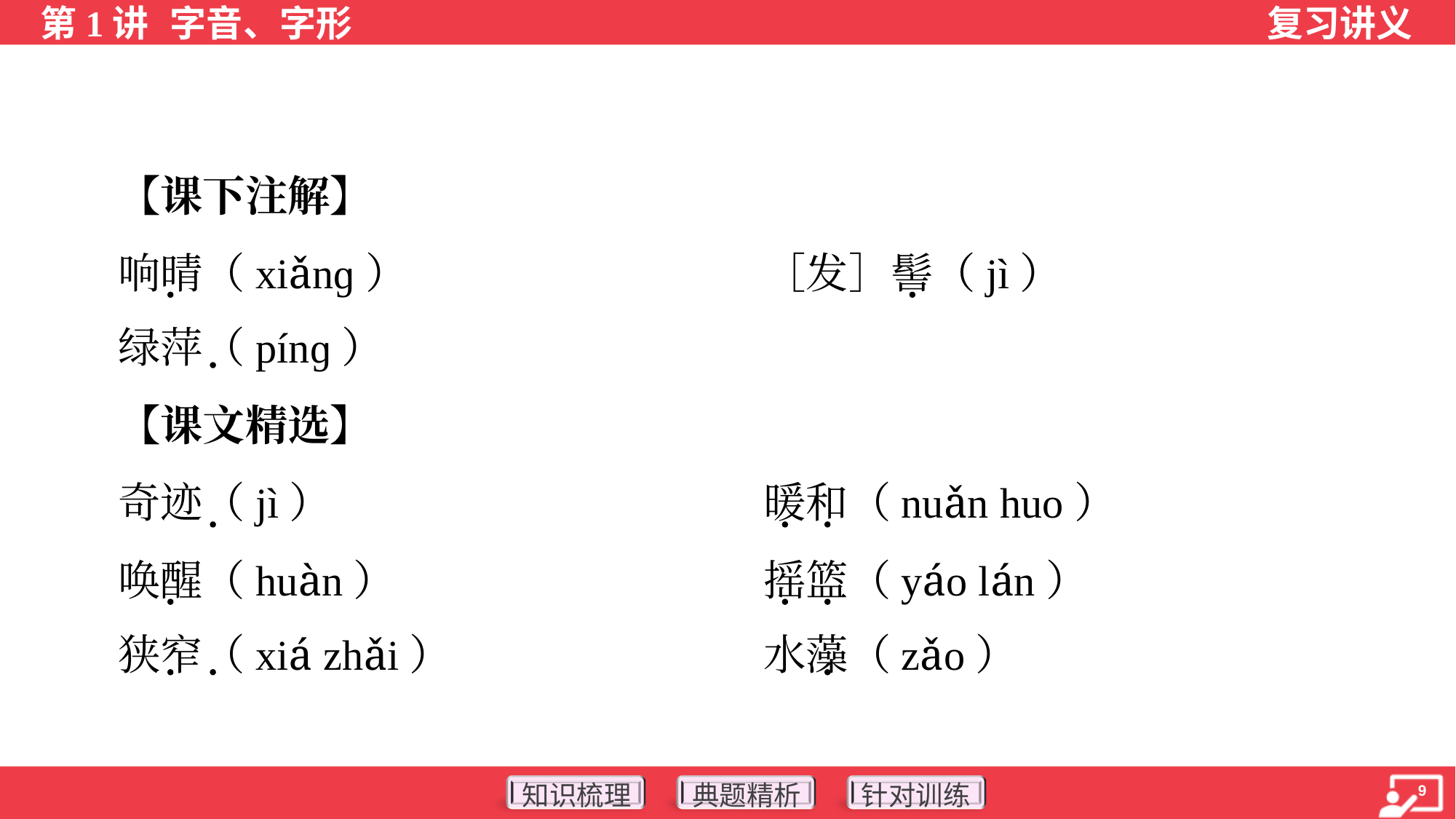

【课下注解】
    响晴（xiǎnɡ）	［发］髻（jì）
    绿萍（pínɡ）

    【课文精选】
    奇迹（jì）	暖和（nuǎn huo）
    唤醒（huàn）	摇篮（yáo lán）
    狭窄（xiá zhǎi）	水藻（zǎo）